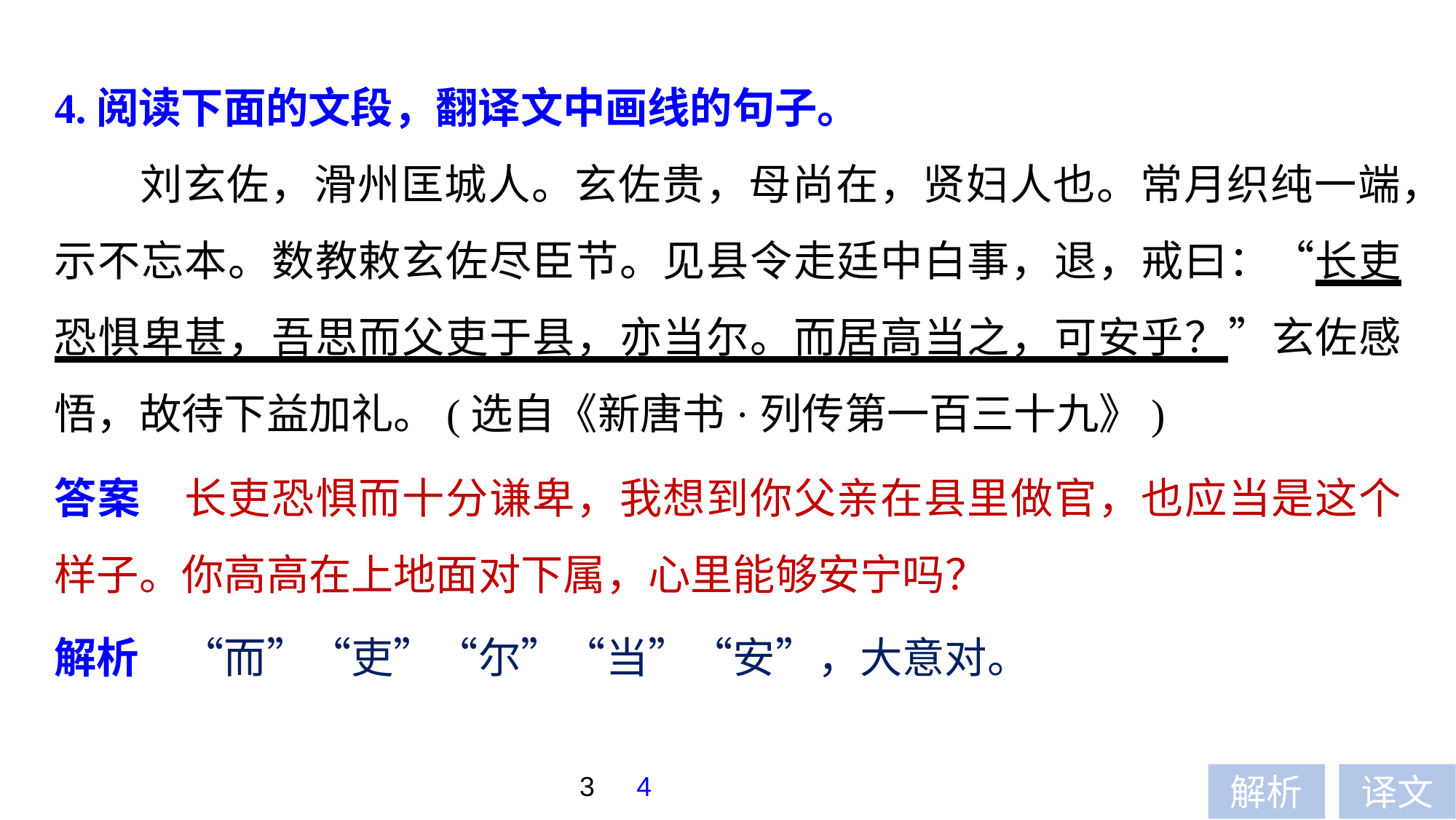

4.阅读下面的文段，翻译文中画线的句子。
刘玄佐，滑州匡城人。玄佐贵，母尚在，贤妇人也。常月织纯一端，示不忘本。数教敕玄佐尽臣节。见县令走廷中白事，退，戒曰：“长吏恐惧卑甚，吾思而父吏于县，亦当尔。而居高当之，可安乎？”玄佐感悟，故待下益加礼。(选自《新唐书·列传第一百三十九》)
答案　长吏恐惧而十分谦卑，我想到你父亲在县里做官，也应当是这个样子。你高高在上地面对下属，心里能够安宁吗？
解析　“而”“吏”“尔”“当”“安”，大意对。
3
4
解析
译文